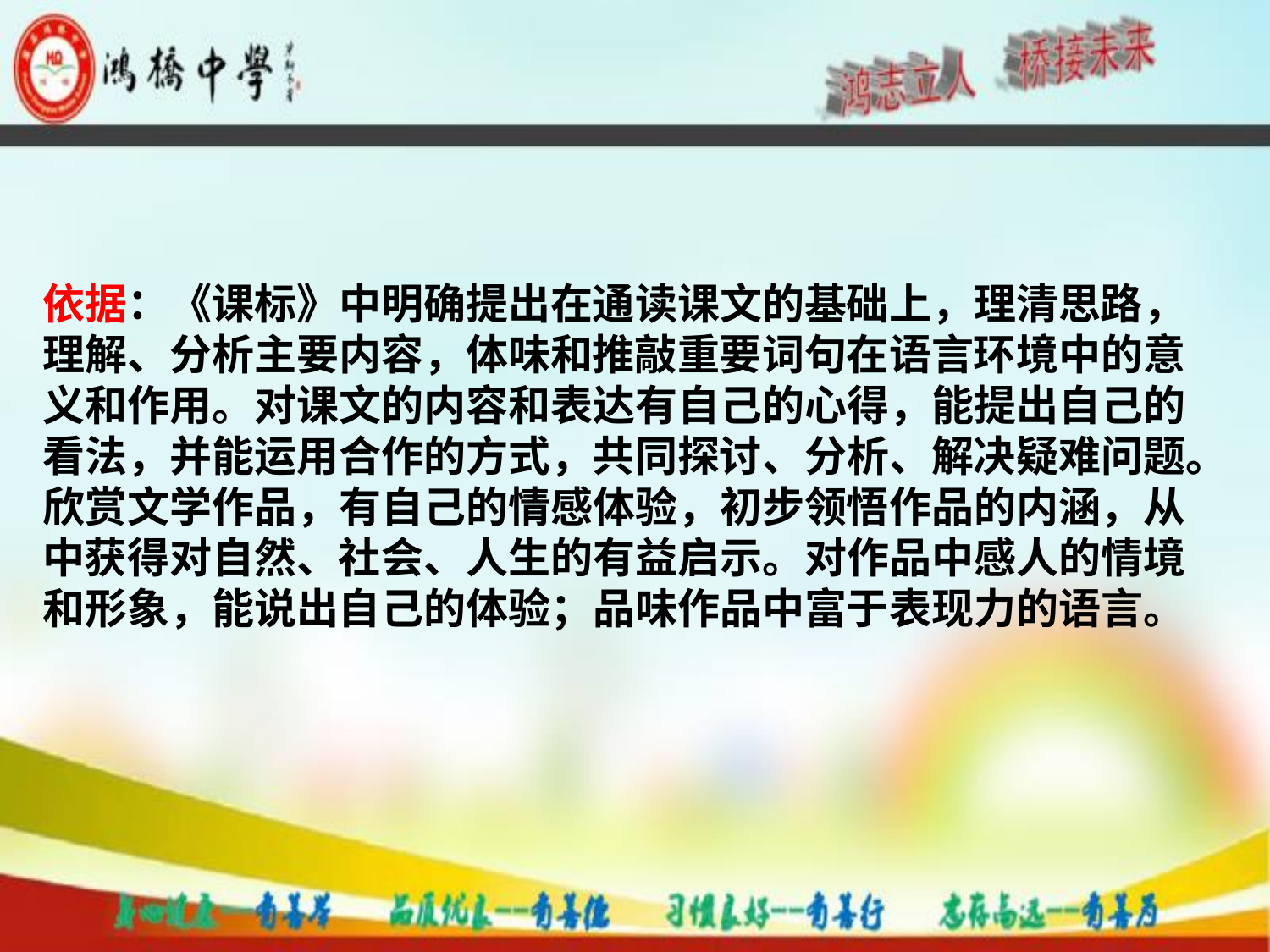

依据：《课标》中明确提出在通读课文的基础上，理清思路，理解、分析主要内容，体味和推敲重要词句在语言环境中的意义和作用。对课文的内容和表达有自己的心得，能提出自己的看法，并能运用合作的方式，共同探讨、分析、解决疑难问题。欣赏文学作品，有自己的情感体验，初步领悟作品的内涵，从中获得对自然、社会、人生的有益启示。对作品中感人的情境和形象，能说出自己的体验；品味作品中富于表现力的语言。